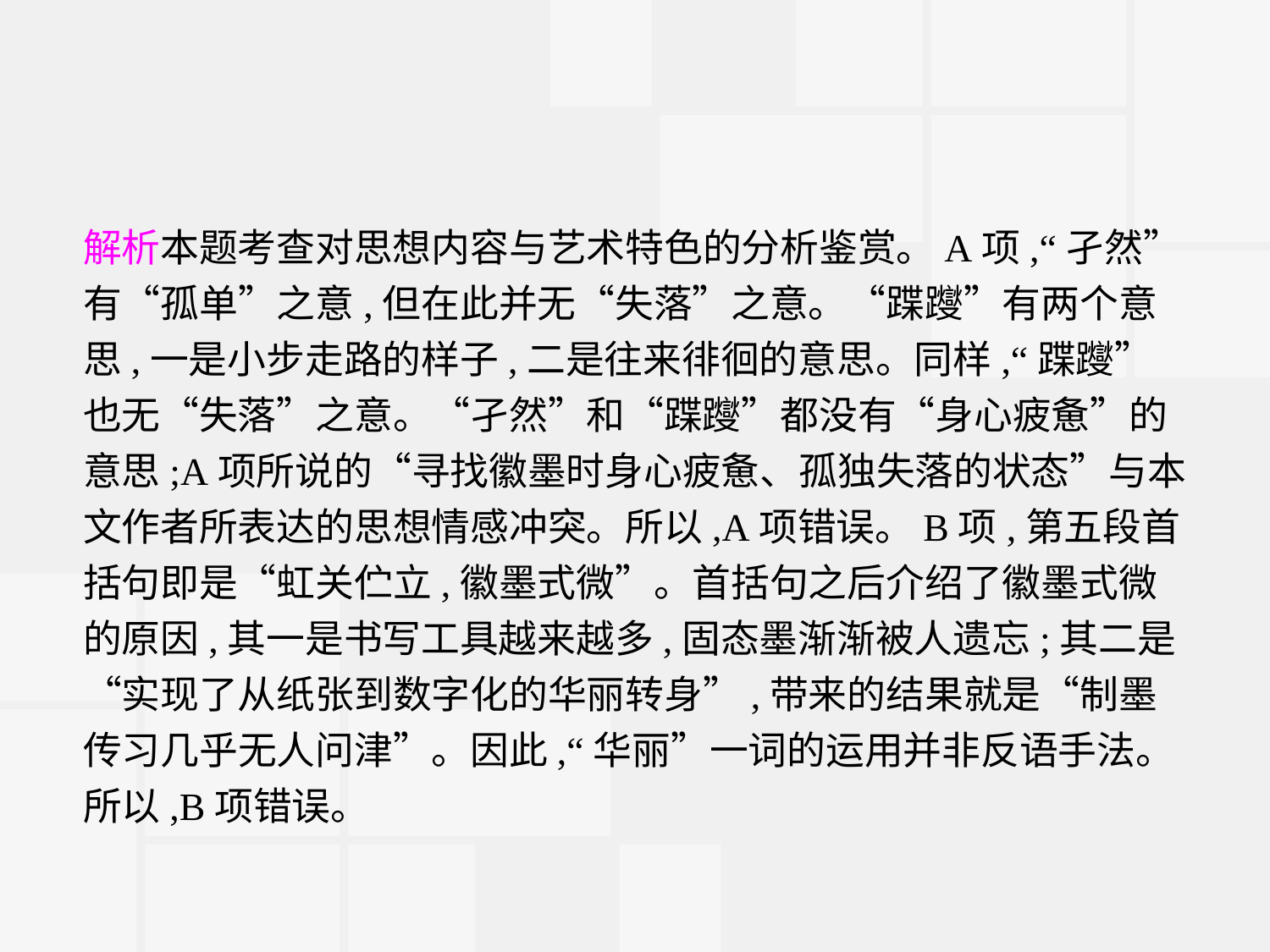

解析本题考查对思想内容与艺术特色的分析鉴赏。A项,“孑然”有“孤单”之意,但在此并无“失落”之意。“蹀躞”有两个意思,一是小步走路的样子,二是往来徘徊的意思。同样,“蹀躞”也无“失落”之意。“孑然”和“蹀躞”都没有“身心疲惫”的意思;A项所说的“寻找徽墨时身心疲惫、孤独失落的状态”与本文作者所表达的思想情感冲突。所以,A项错误。B项,第五段首括句即是“虹关伫立,徽墨式微”。首括句之后介绍了徽墨式微的原因,其一是书写工具越来越多,固态墨渐渐被人遗忘;其二是“实现了从纸张到数字化的华丽转身”,带来的结果就是“制墨传习几乎无人问津”。因此,“华丽”一词的运用并非反语手法。所以,B项错误。